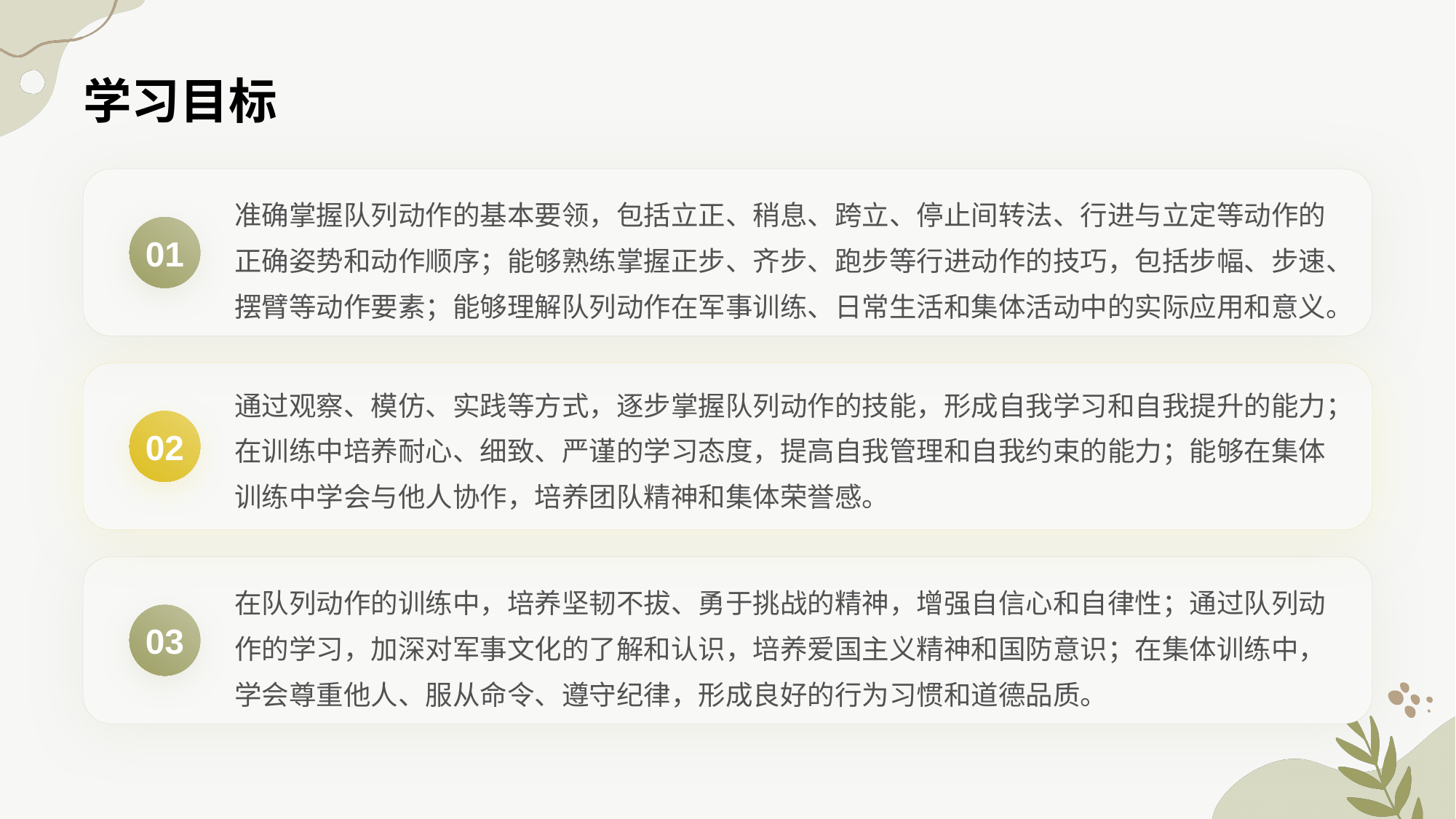

学习目标

准确掌握队列动作的基本要领，包括立正、稍息、跨立、停止间转法、行进与立定等动作的正确姿势和动作顺序；能够熟练掌握正步、齐步、跑步等行进动作的技巧，包括步幅、步速、摆臂等动作要素；能够理解队列动作在军事训练、日常生活和集体活动中的实际应用和意义。
01
通过观察、模仿、实践等方式，逐步掌握队列动作的技能，形成自我学习和自我提升的能力；在训练中培养耐心、细致、严谨的学习态度，提高自我管理和自我约束的能力；能够在集体训练中学会与他人协作，培养团队精神和集体荣誉感。

02
在队列动作的训练中，培养坚韧不拔、勇于挑战的精神，增强自信心和自律性；通过队列动作的学习，加深对军事文化的了解和认识，培养爱国主义精神和国防意识；在集体训练中，学会尊重他人、服从命令、遵守纪律，形成良好的行为习惯和道德品质。

03